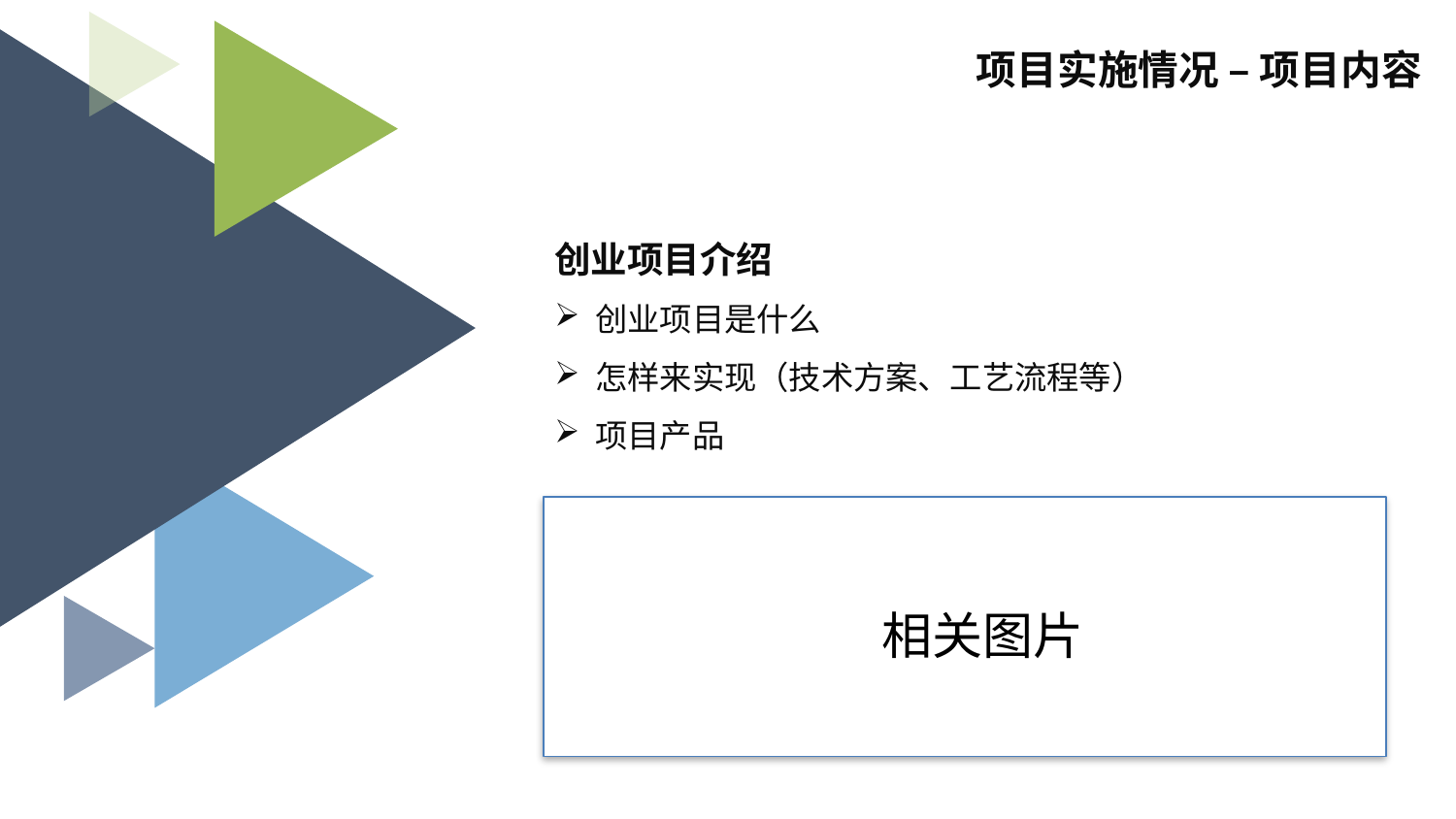

项目实施情况 – 项目内容

创业项目介绍
创业项目是什么
怎样来实现（技术方案、工艺流程等）
项目产品

相关图片